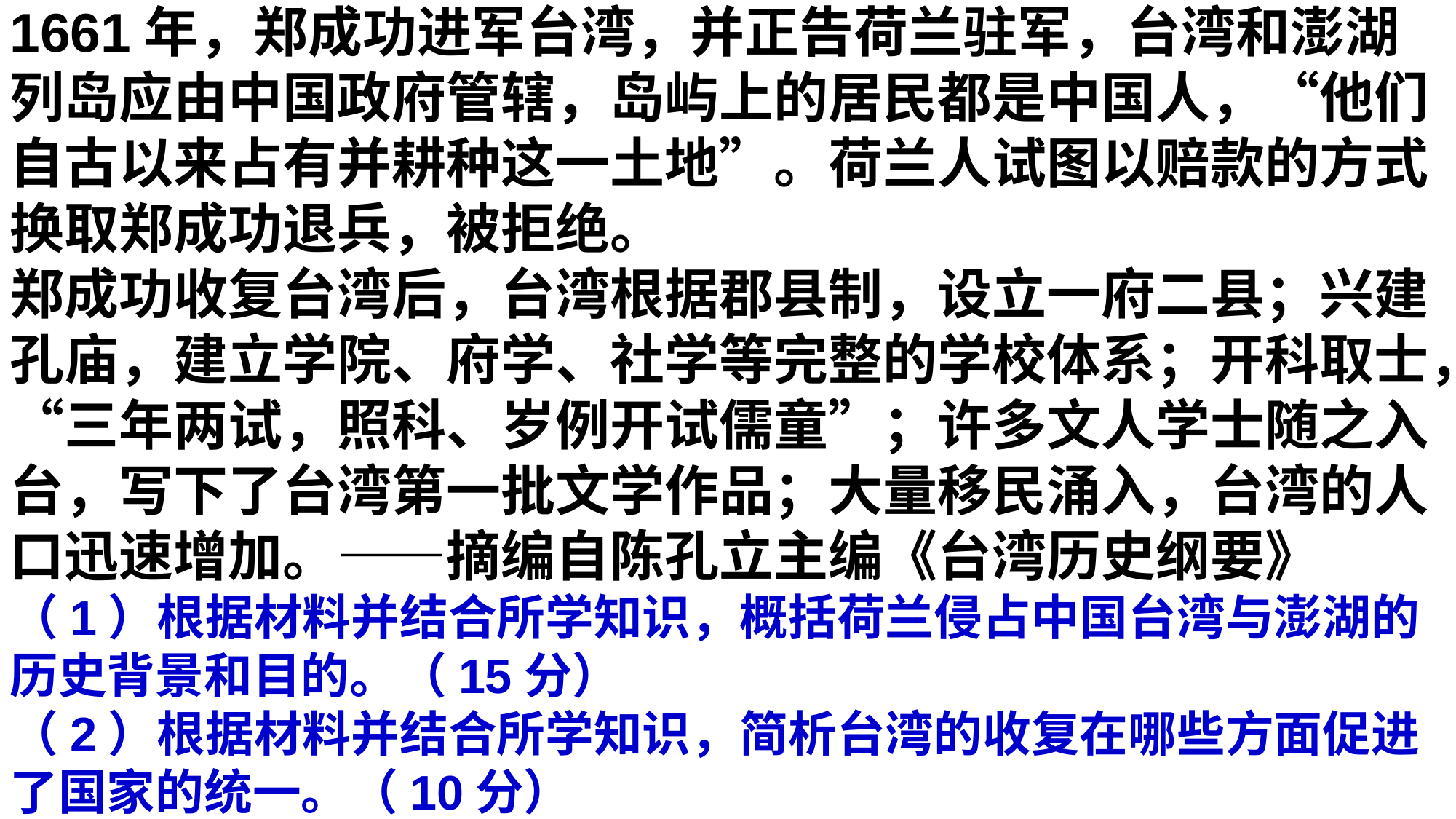

1661年，郑成功进军台湾，并正告荷兰驻军，台湾和澎湖列岛应由中国政府管辖，岛屿上的居民都是中国人，“他们自古以来占有并耕种这一土地”。荷兰人试图以赔款的方式换取郑成功退兵，被拒绝。郑成功收复台湾后，台湾根据郡县制，设立一府二县；兴建孔庙，建立学院、府学、社学等完整的学校体系；开科取士，“三年两试，照科、岁例开试儒童”；许多文人学士随之入台，写下了台湾第一批文学作品；大量移民涌入，台湾的人口迅速增加。——摘编自陈孔立主编《台湾历史纲要》
（1）根据材料并结合所学知识，概括荷兰侵占中国台湾与澎湖的历史背景和目的。（15分）（2）根据材料并结合所学知识，简析台湾的收复在哪些方面促进了国家的统一。（10分）